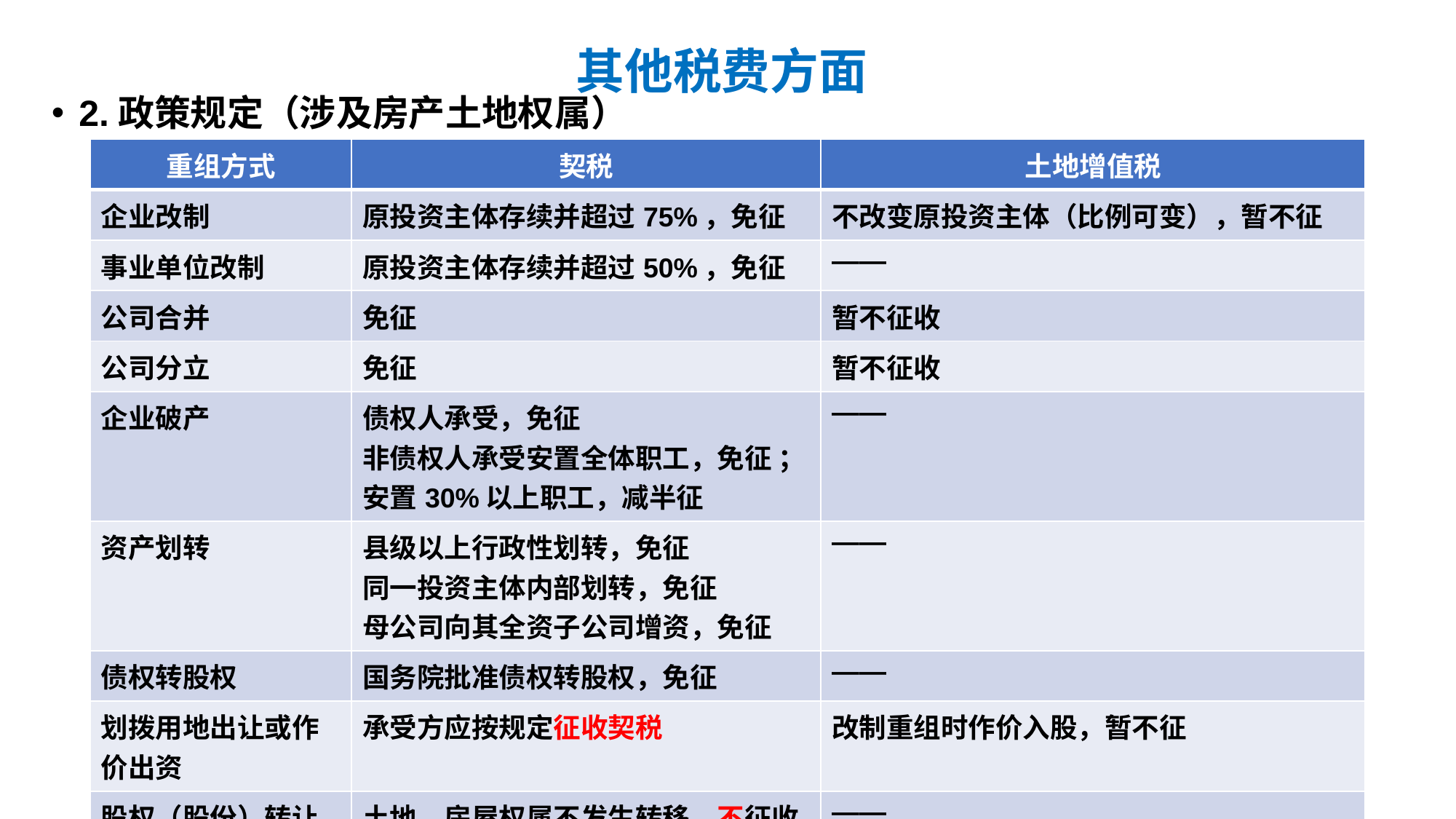

# 其他税费方面
2.政策规定（涉及房产土地权属）
| 重组方式 | 契税 | 土地增值税 |
| --- | --- | --- |
| 企业改制 | 原投资主体存续并超过75%，免征 | 不改变原投资主体（比例可变），暂不征 |
| 事业单位改制 | 原投资主体存续并超过50%，免征 | —— |
| 公司合并 | 免征 | 暂不征收 |
| 公司分立 | 免征 | 暂不征收 |
| 企业破产 | 债权人承受，免征 非债权人承受安置全体职工，免征 ；安置30%以上职工，减半征 | —— |
| 资产划转 | 县级以上行政性划转，免征 同一投资主体内部划转，免征 母公司向其全资子公司增资，免征 | —— |
| 债权转股权 | 国务院批准债权转股权，免征 | —— |
| 划拨用地出让或作价出资 | 承受方应按规定征收契税 | 改制重组时作价入股，暂不征 |
| 股权（股份）转让 | 土地、房屋权属不发生转移，不征收 | —— |
|  |  | 不适用于转移任意一方为房地产开发企业 |